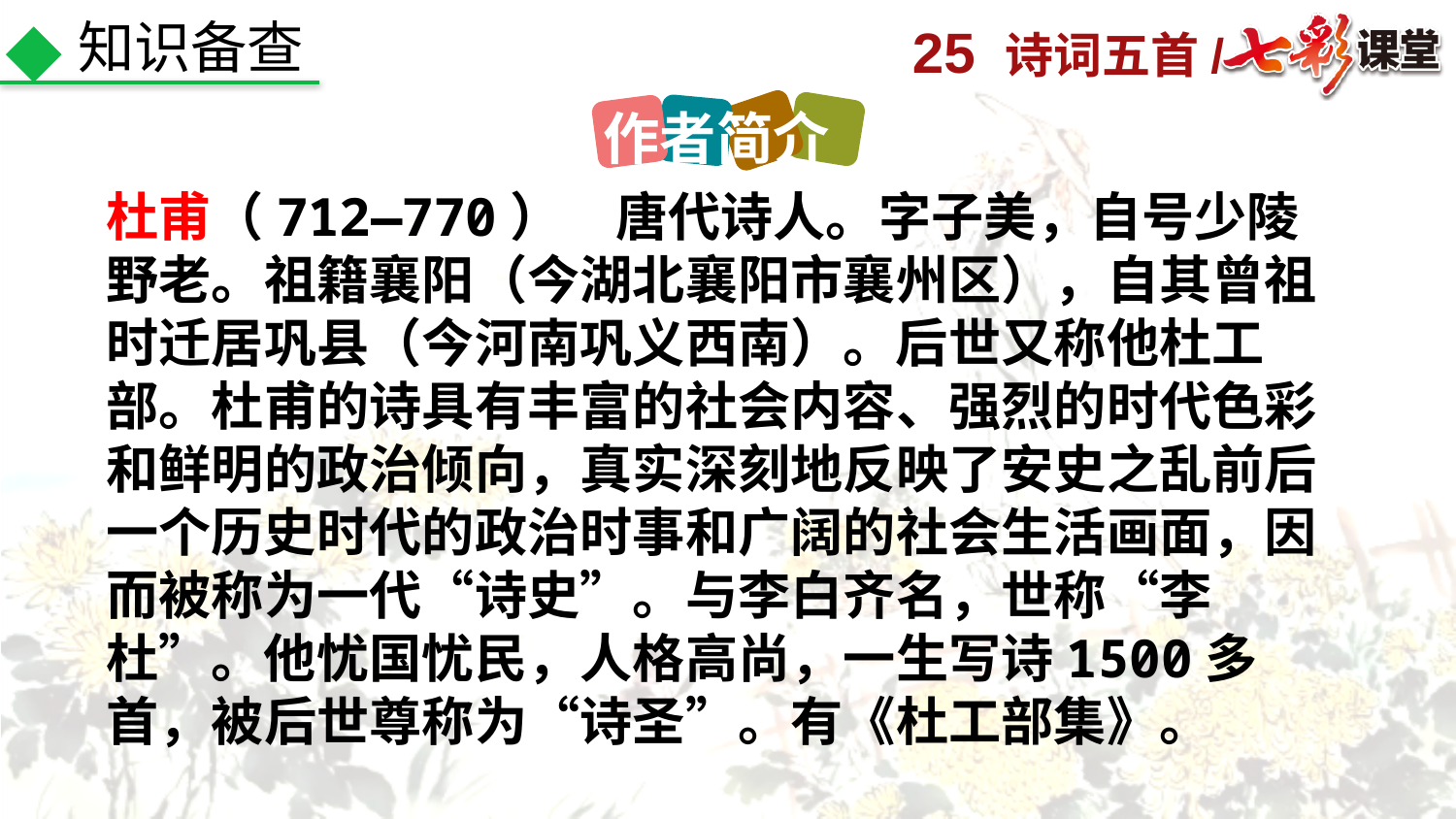

知识备查

作者简介

杜甫（712—770）　唐代诗人。字子美，自号少陵野老。祖籍襄阳（今湖北襄阳市襄州区），自其曾祖时迁居巩县（今河南巩义西南）。后世又称他杜工部。杜甫的诗具有丰富的社会内容、强烈的时代色彩和鲜明的政治倾向，真实深刻地反映了安史之乱前后一个历史时代的政治时事和广阔的社会生活画面，因而被称为一代“诗史”。与李白齐名，世称“李杜”。他忧国忧民，人格高尚，一生写诗1500多首，被后世尊称为“诗圣”。有《杜工部集》。